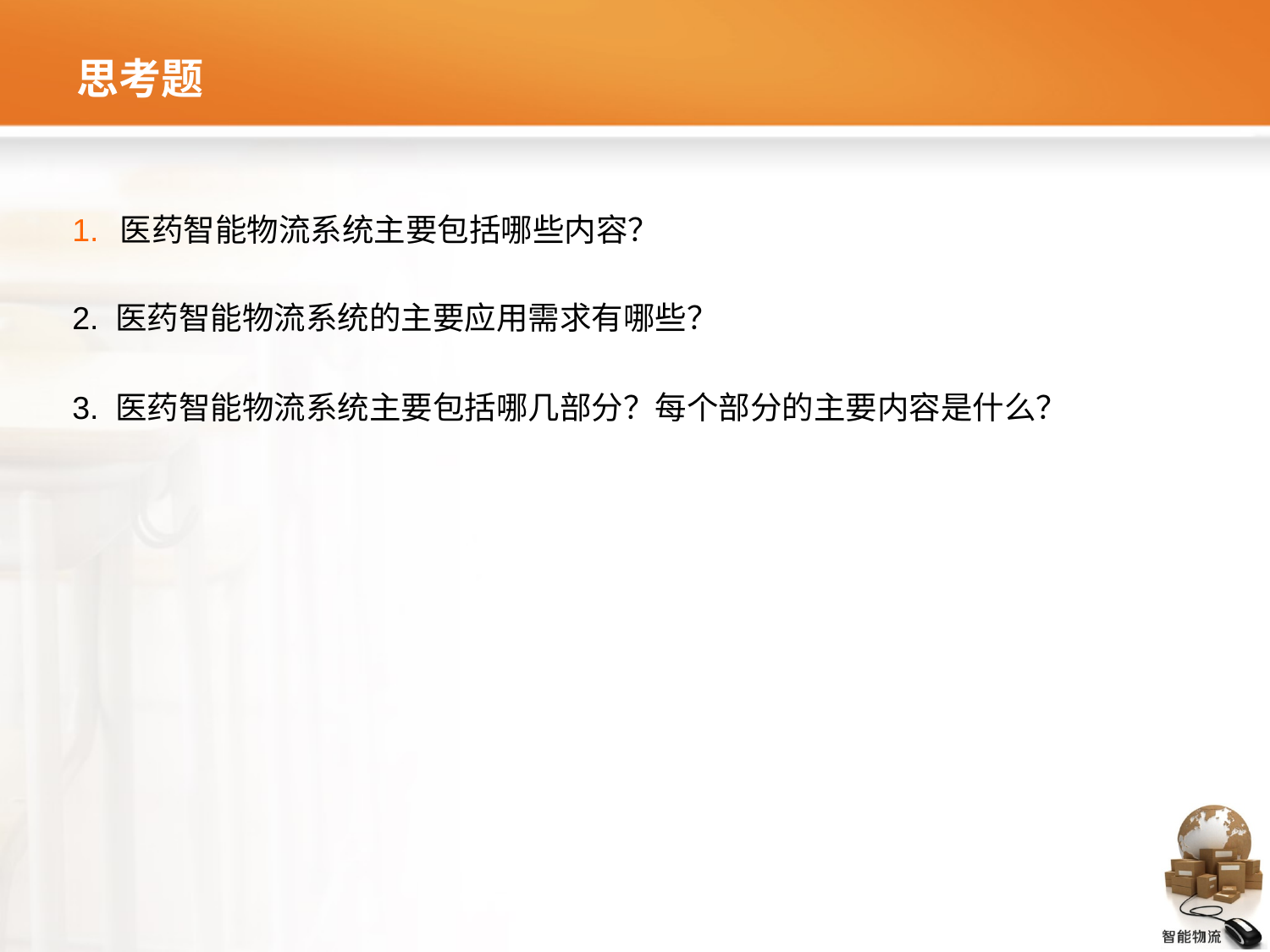

# 思考题

医药智能物流系统主要包括哪些内容？

2. 医药智能物流系统的主要应用需求有哪些？

3. 医药智能物流系统主要包括哪几部分？每个部分的主要内容是什么？